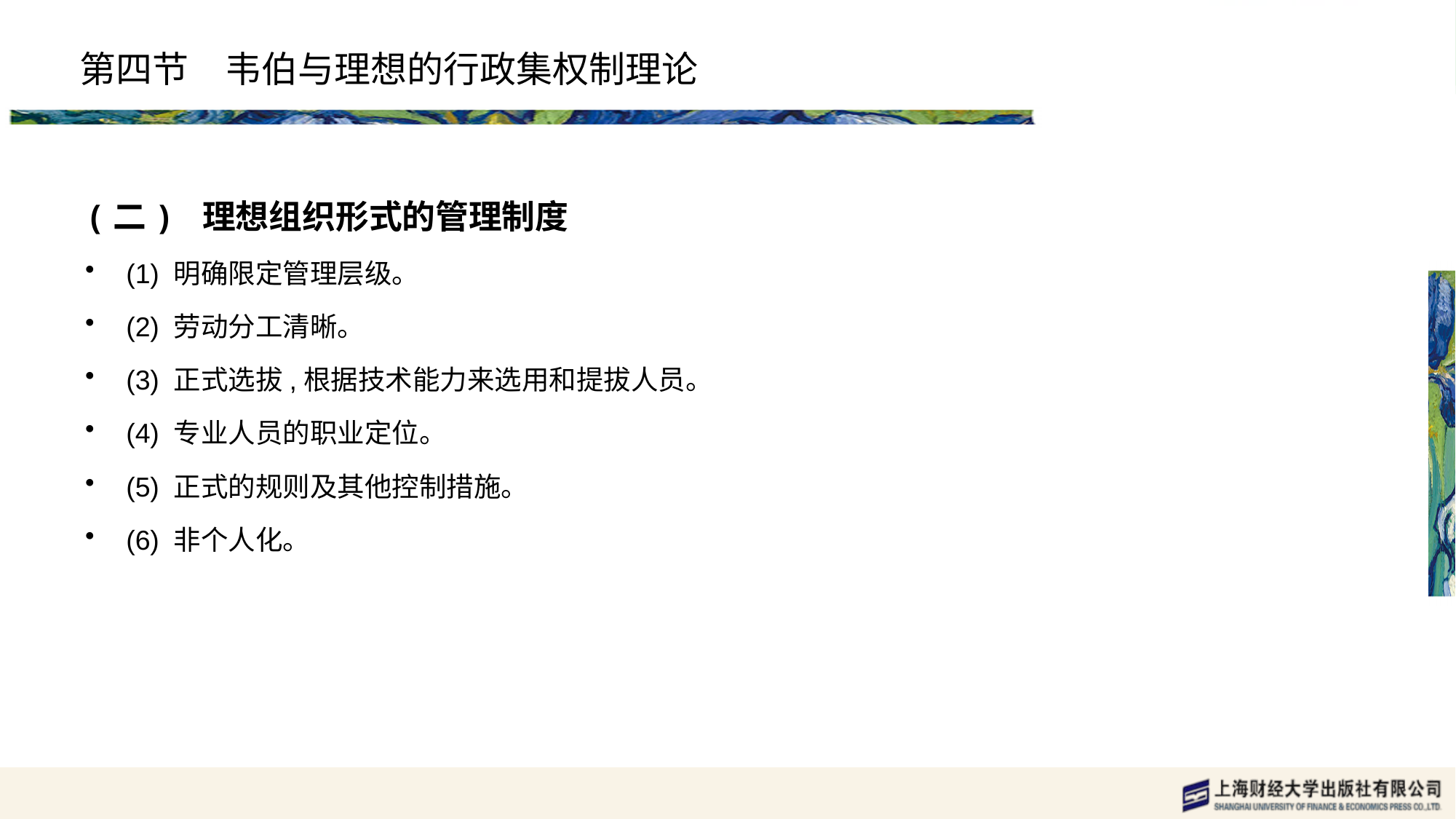

# 第四节　韦伯与理想的行政集权制理论
(二) 理想组织形式的管理制度
(1) 明确限定管理层级。
(2) 劳动分工清晰。
(3) 正式选拔,根据技术能力来选用和提拔人员。
(4) 专业人员的职业定位。
(5) 正式的规则及其他控制措施。
(6) 非个人化。